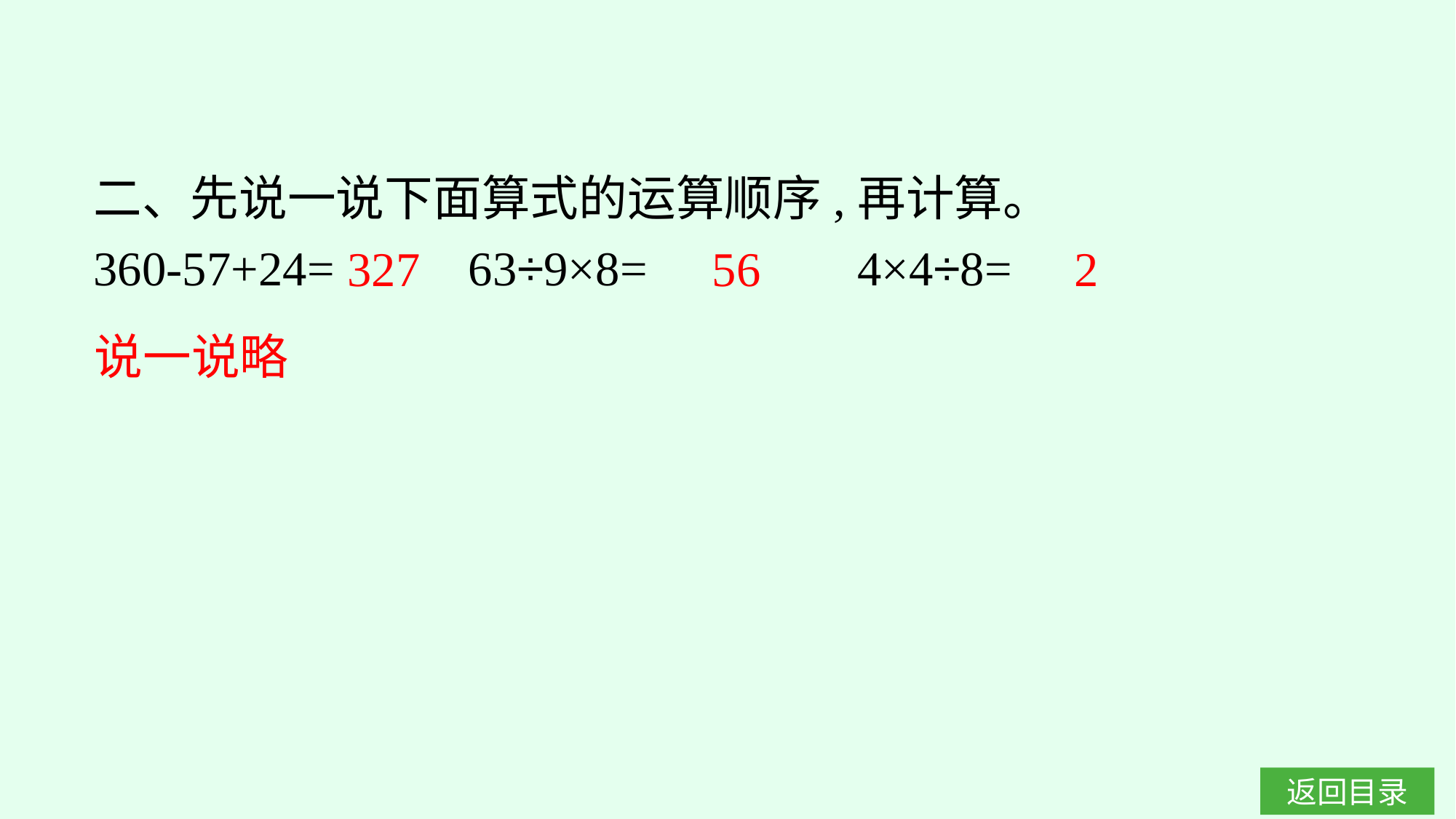

二、先说一说下面算式的运算顺序,再计算。
360-57+24=		63÷9×8=		4×4÷8=
2
327
56
说一说略